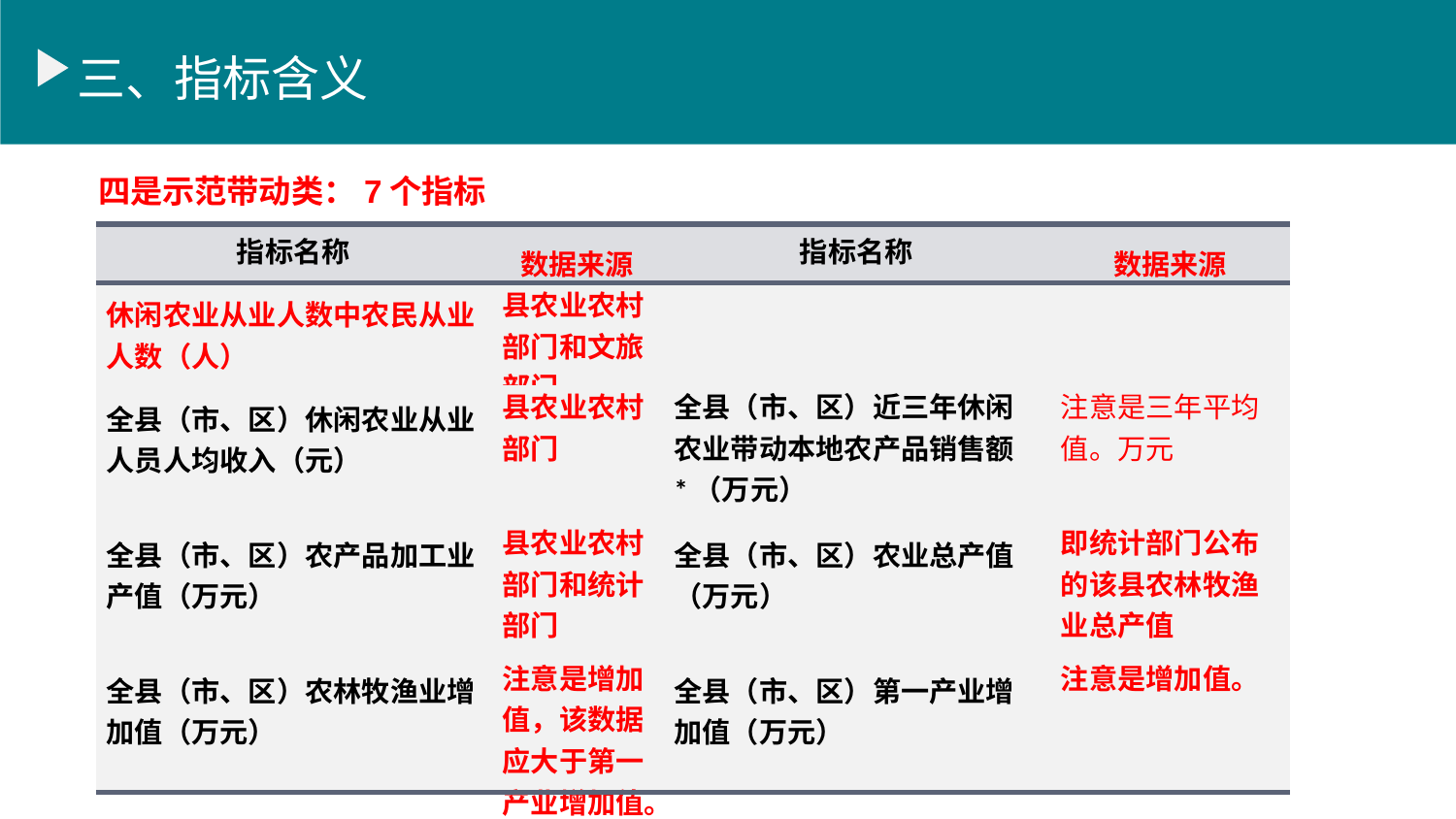

三、指标含义

四是示范带动类：7个指标

| 指标名称 | 数据来源 | 指标名称 | 数据来源 |
| --- | --- | --- | --- |
| 休闲农业从业人数中农民从业人数（人） | 县农业农村部门和文旅部门 |  |  |
| 全县（市、区）休闲农业从业人员人均收入（元） | 县农业农村部门 | 全县（市、区）近三年休闲农业带动本地农产品销售额\*（万元） | 注意是三年平均值。万元 |
| 全县（市、区）农产品加工业产值（万元） | 县农业农村部门和统计部门 | 全县（市、区）农业总产值 （万元） | 即统计部门公布的该县农林牧渔业总产值 |
| 全县（市、区）农林牧渔业增加值（万元） | 注意是增加值，该数据应大于第一产业增加值。 | 全县（市、区）第一产业增加值（万元） | 注意是增加值。 |